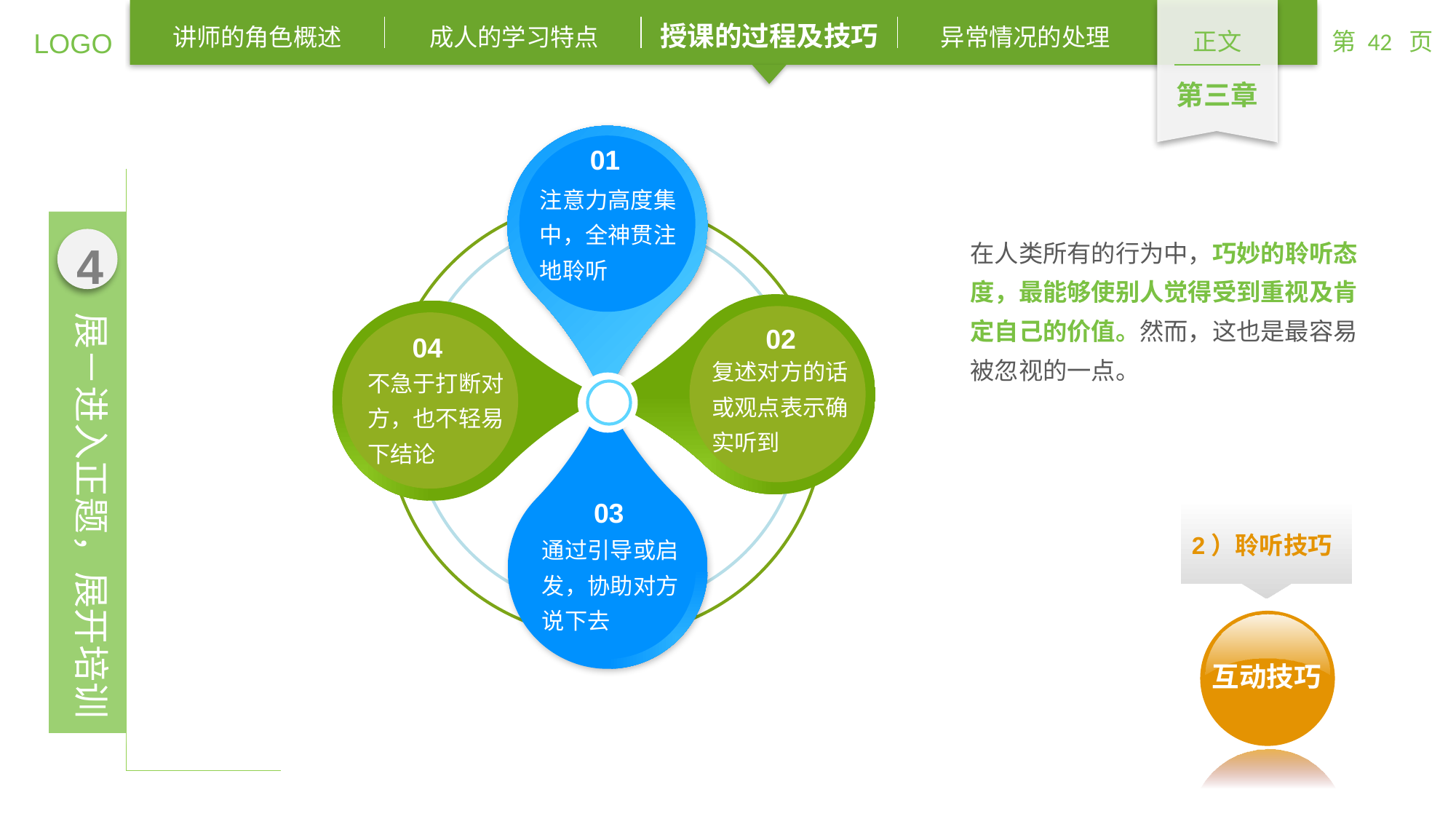

01
注意力高度集中，全神贯注地聆听

02
04
复述对方的话或观点表示确实听到
不急于打断对方，也不轻易下结论

03
通过引导或启发，协助对方说下去
在人类所有的行为中，巧妙的聆听态度，最能够使别人觉得受到重视及肯定自己的价值。然而，这也是最容易被忽视的一点。
2）聆听技巧